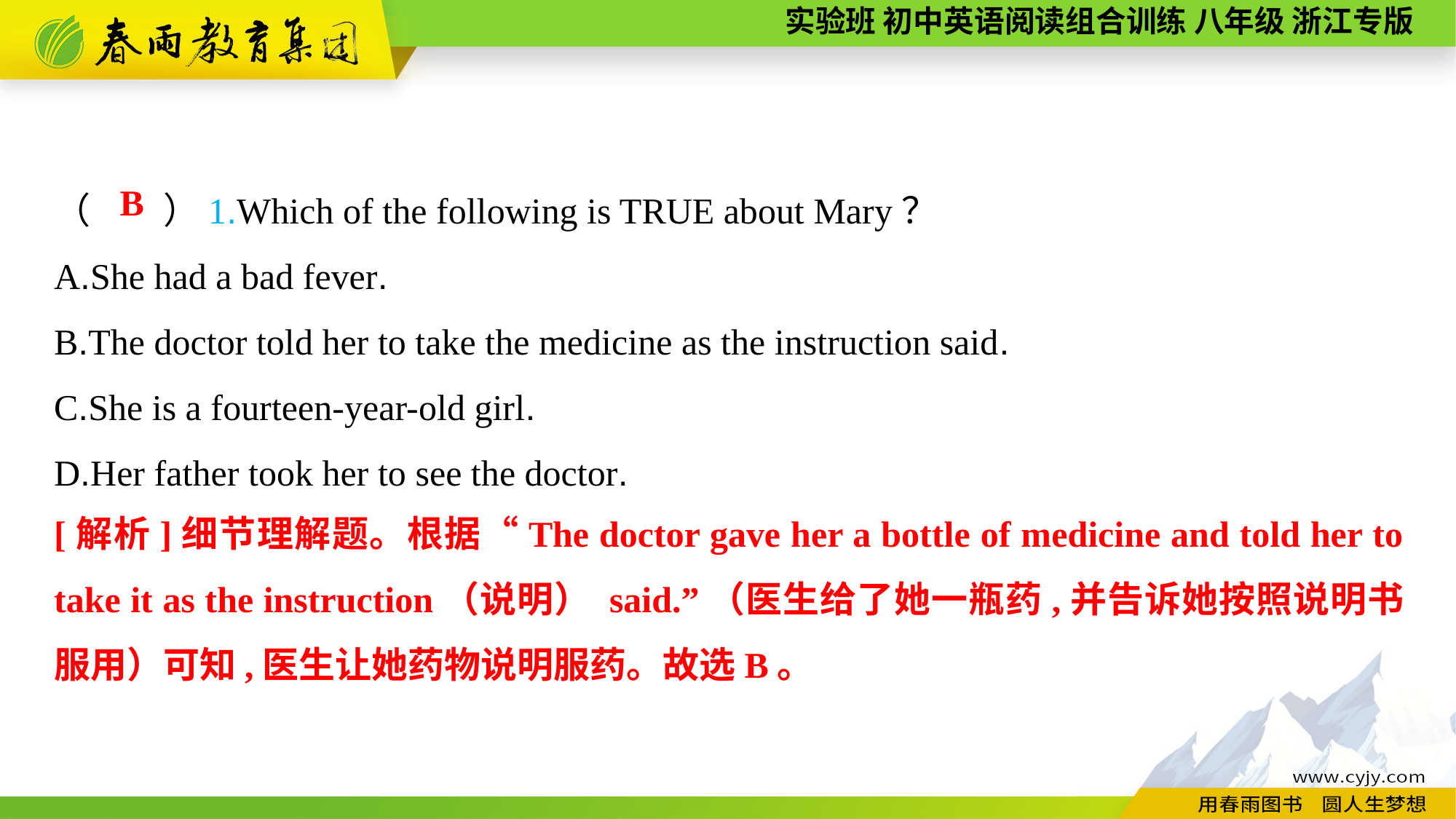

（　　）1.Which of the following is TRUE about Mary？
A.She had a bad fever.
B.The doctor told her to take the medicine as the instruction said.
C.She is a fourteen-year-old girl.
D.Her father took her to see the doctor.
B
[解析]细节理解题。根据“The doctor gave her a bottle of medicine and told her to take it as the instruction（说明） said.”（医生给了她一瓶药,并告诉她按照说明书服用）可知,医生让她药物说明服药。故选B。